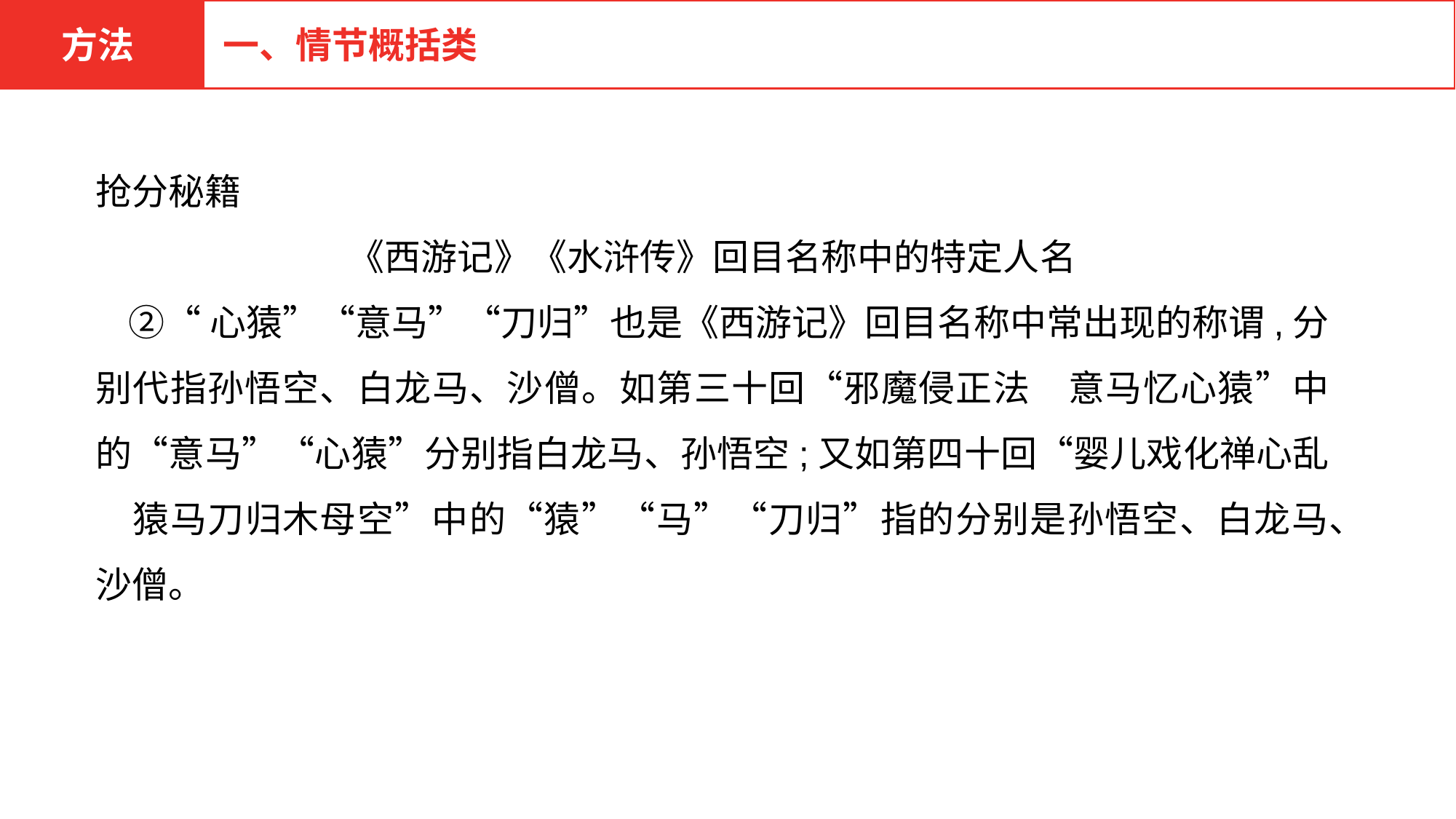

方法
一、情节概括类
抢分秘籍
《西游记》《水浒传》回目名称中的特定人名
    ②“心猿”“意马”“刀归”也是《西游记》回目名称中常出现的称谓,分别代指孙悟空、白龙马、沙僧。如第三十回“邪魔侵正法　意马忆心猿”中的“意马”“心猿”分别指白龙马、孙悟空;又如第四十回“婴儿戏化禅心乱　猿马刀归木母空”中的“猿”“马”“刀归”指的分别是孙悟空、白龙马、沙僧。